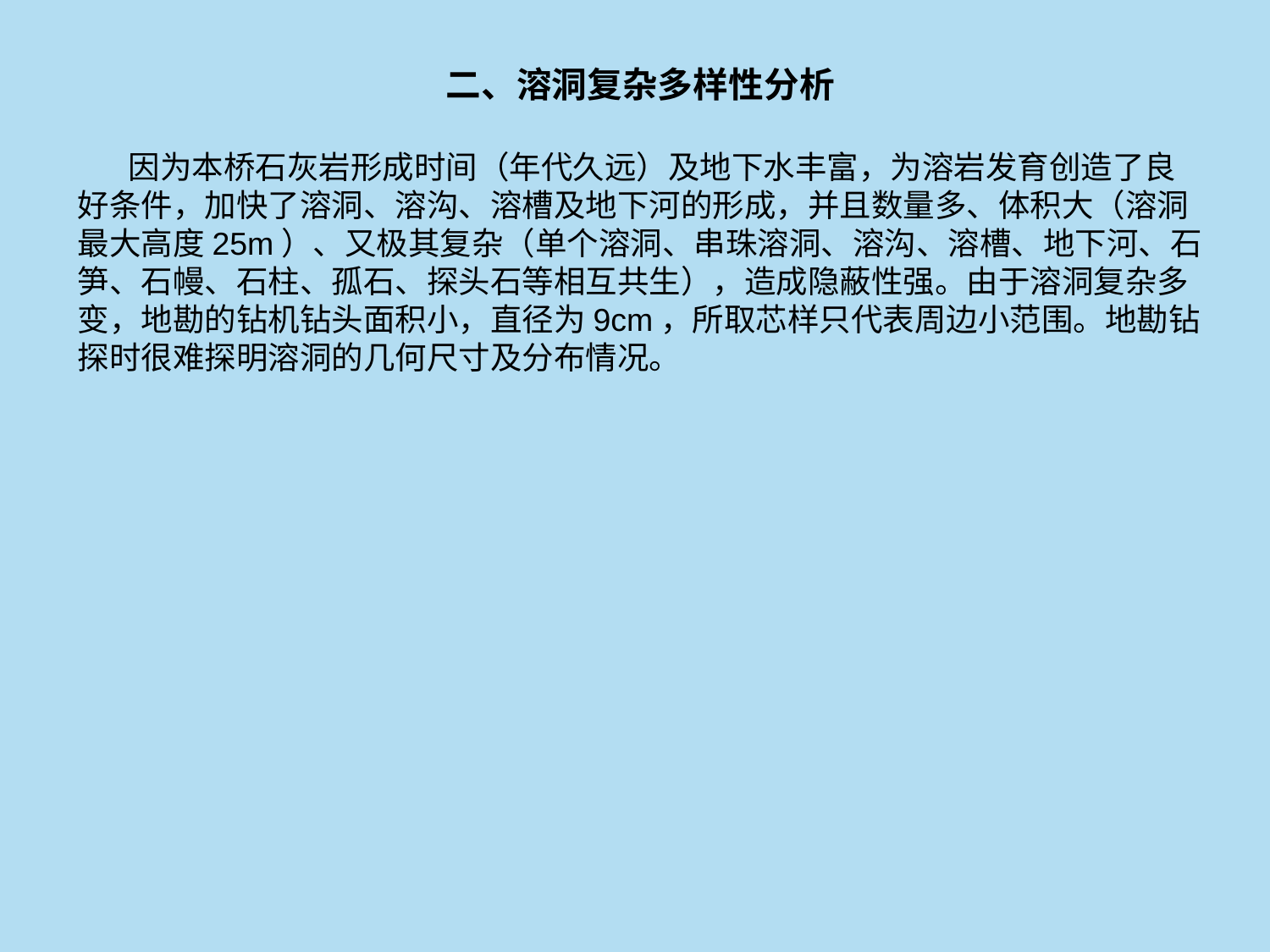

二、溶洞复杂多样性分析

      因为本桥石灰岩形成时间（年代久远）及地下水丰富，为溶岩发育创造了良好条件，加快了溶洞、溶沟、溶槽及地下河的形成，并且数量多、体积大（溶洞最大高度25m）、又极其复杂（单个溶洞、串珠溶洞、溶沟、溶槽、地下河、石笋、石幔、石柱、孤石、探头石等相互共生），造成隐蔽性强。由于溶洞复杂多变，地勘的钻机钻头面积小，直径为9cm，所取芯样只代表周边小范围。地勘钻探时很难探明溶洞的几何尺寸及分布情况。